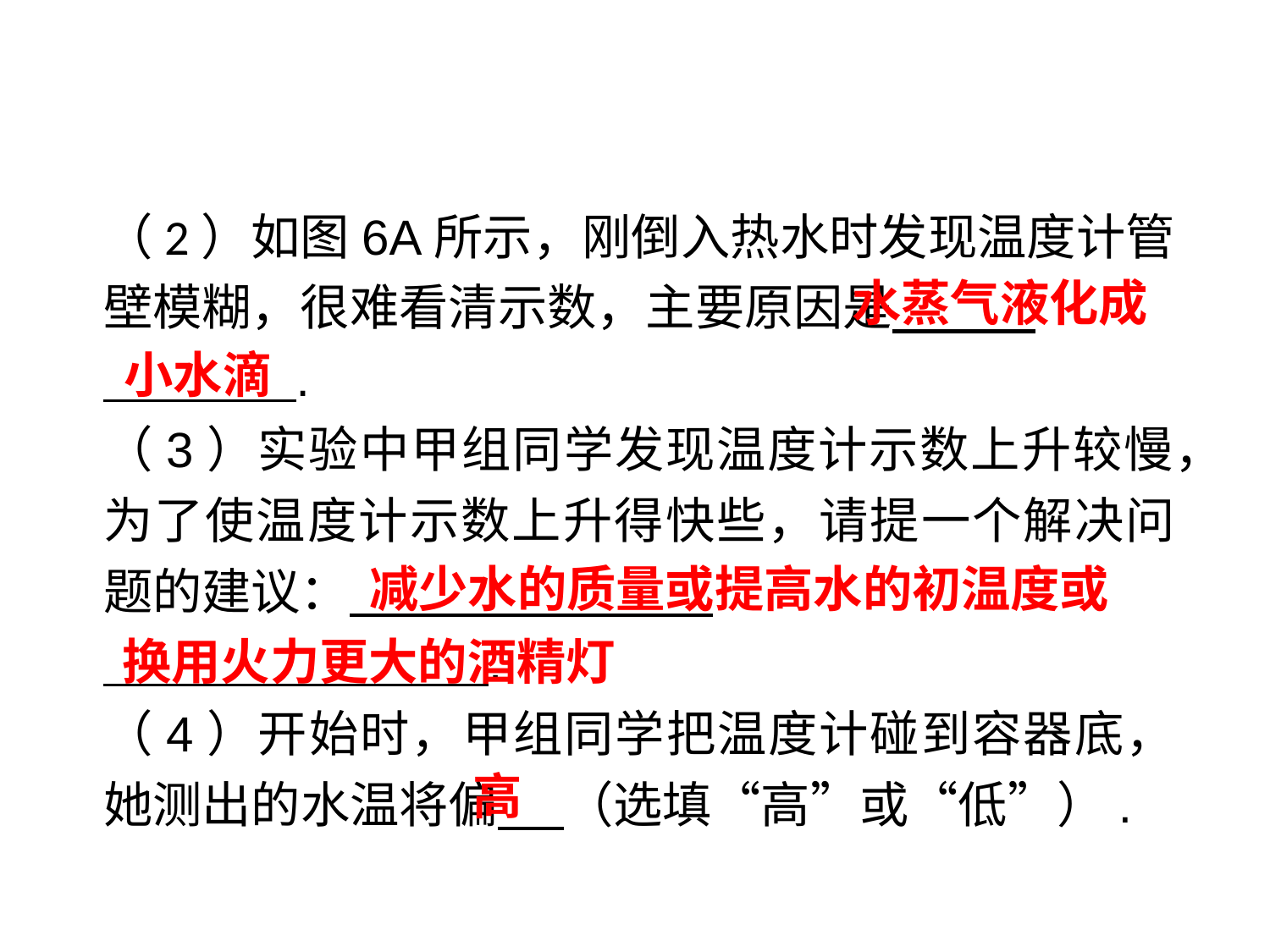

（2）如图6A所示，刚倒入热水时发现温度计管壁模糊，很难看清示数，主要原因是             .
              .
（3）实验中甲组同学发现温度计示数上升较慢，为了使温度计示数上升得快些，请提一个解决问题的建议：                                 .
                            .
（4）开始时，甲组同学把温度计碰到容器底，她测出的水温将偏      （选填“高”或“低”）.
水蒸气液化成
小水滴
减少水的质量或提高水的初温度或
换用火力更大的酒精灯
高